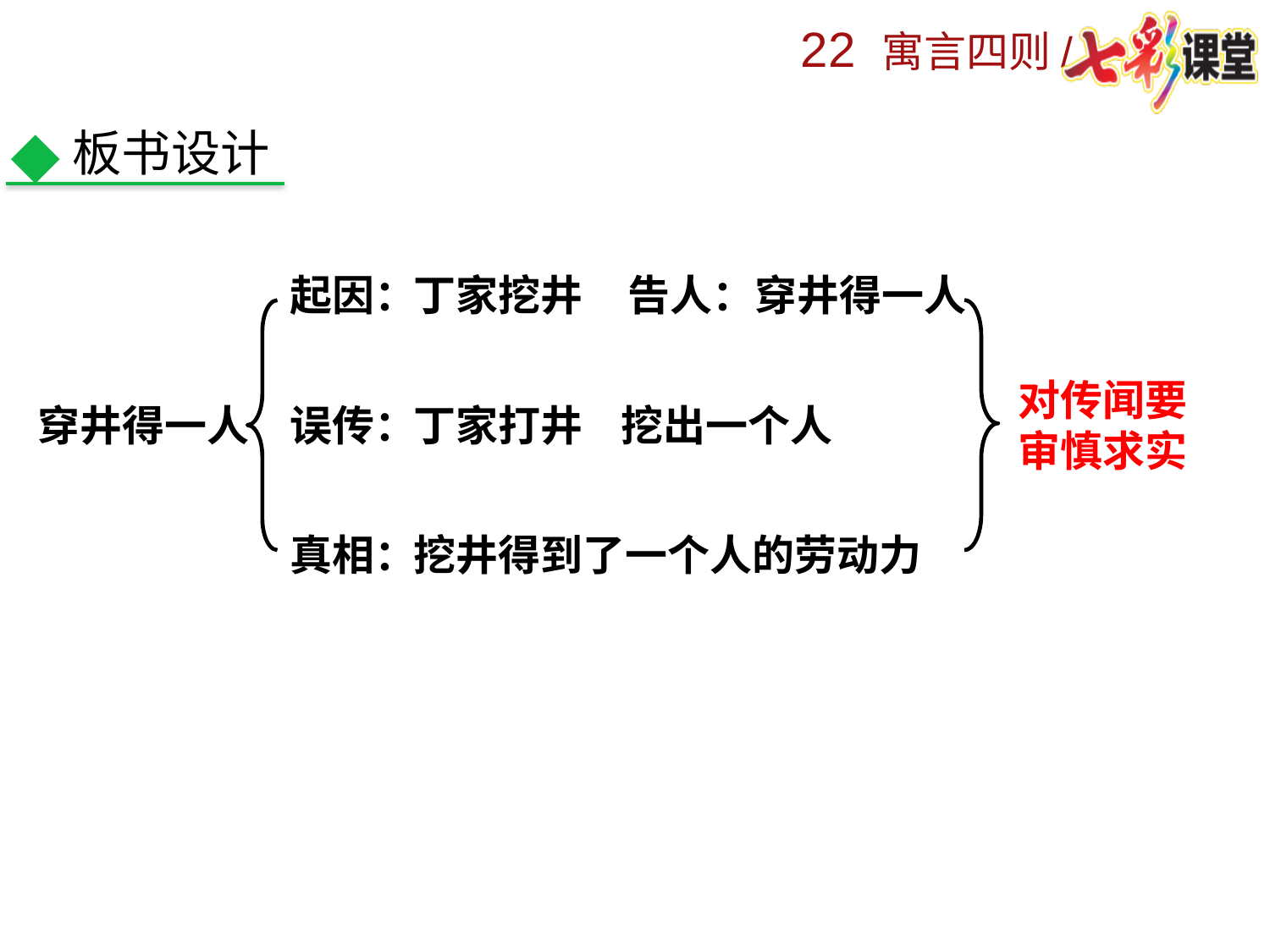

板书设计

起因：
丁家挖井
告人：穿井得一人

对传闻要审慎求实
穿井得一人
误传：
丁家打井    挖出一个人
真相：
挖井得到了一个人的劳动力